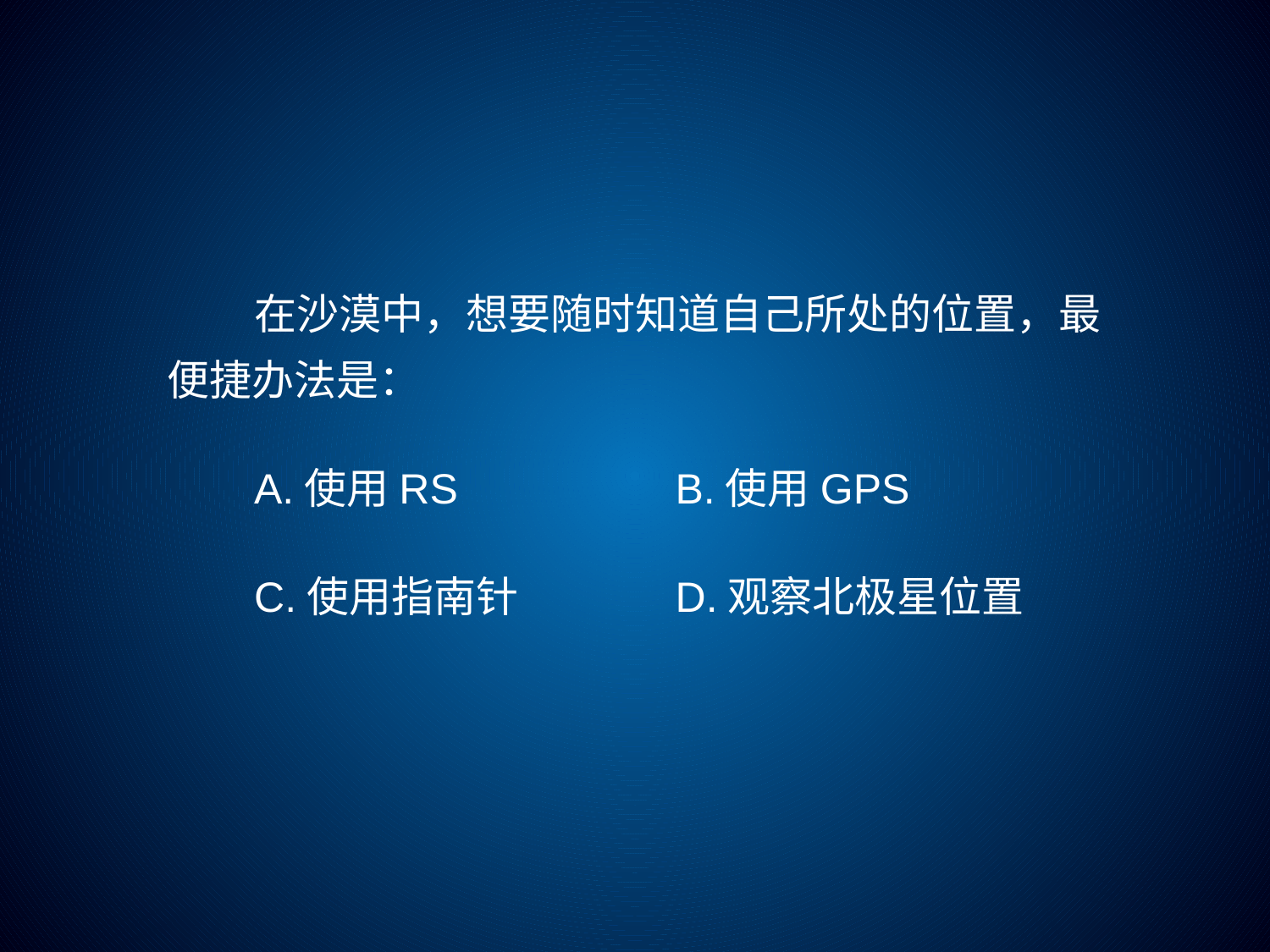

在沙漠中，想要随时知道自己所处的位置，最便捷办法是：
A.使用RS		B.使用GPS
C.使用指南针		D.观察北极星位置